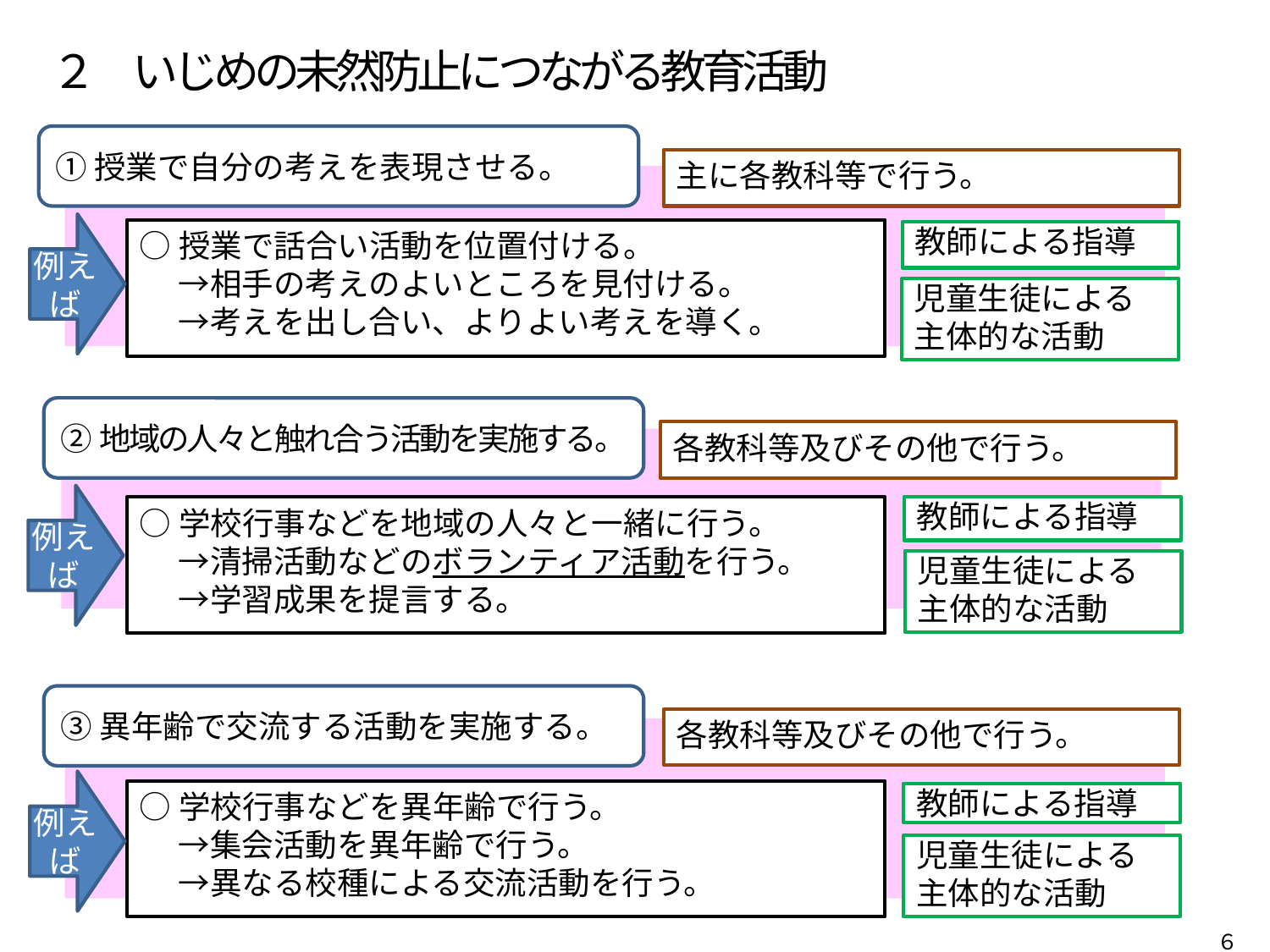

２　いじめの未然防止につながる教育活動

①授業で自分の考えを表現させる。
主に各教科等で行う。

例えば
○授業で話合い活動を位置付ける。
　 →相手の考えのよいところを見付ける。
　 →考えを出し合い、よりよい考えを導く。
教師による指導

児童生徒による主体的な活動

②地域の人々と触れ合う活動を実施する。
各教科等及びその他で行う。

例えば
○学校行事などを地域の人々と一緒に行う。
　 →清掃活動などのボランティア活動を行う。
　 →学習成果を提言する。
教師による指導

児童生徒による主体的な活動

③異年齢で交流する活動を実施する。
各教科等及びその他で行う。

例えば
○学校行事などを異年齢で行う。
　 →集会活動を異年齢で行う。
　 →異なる校種による交流活動を行う。
教師による指導

児童生徒による主体的な活動

　６